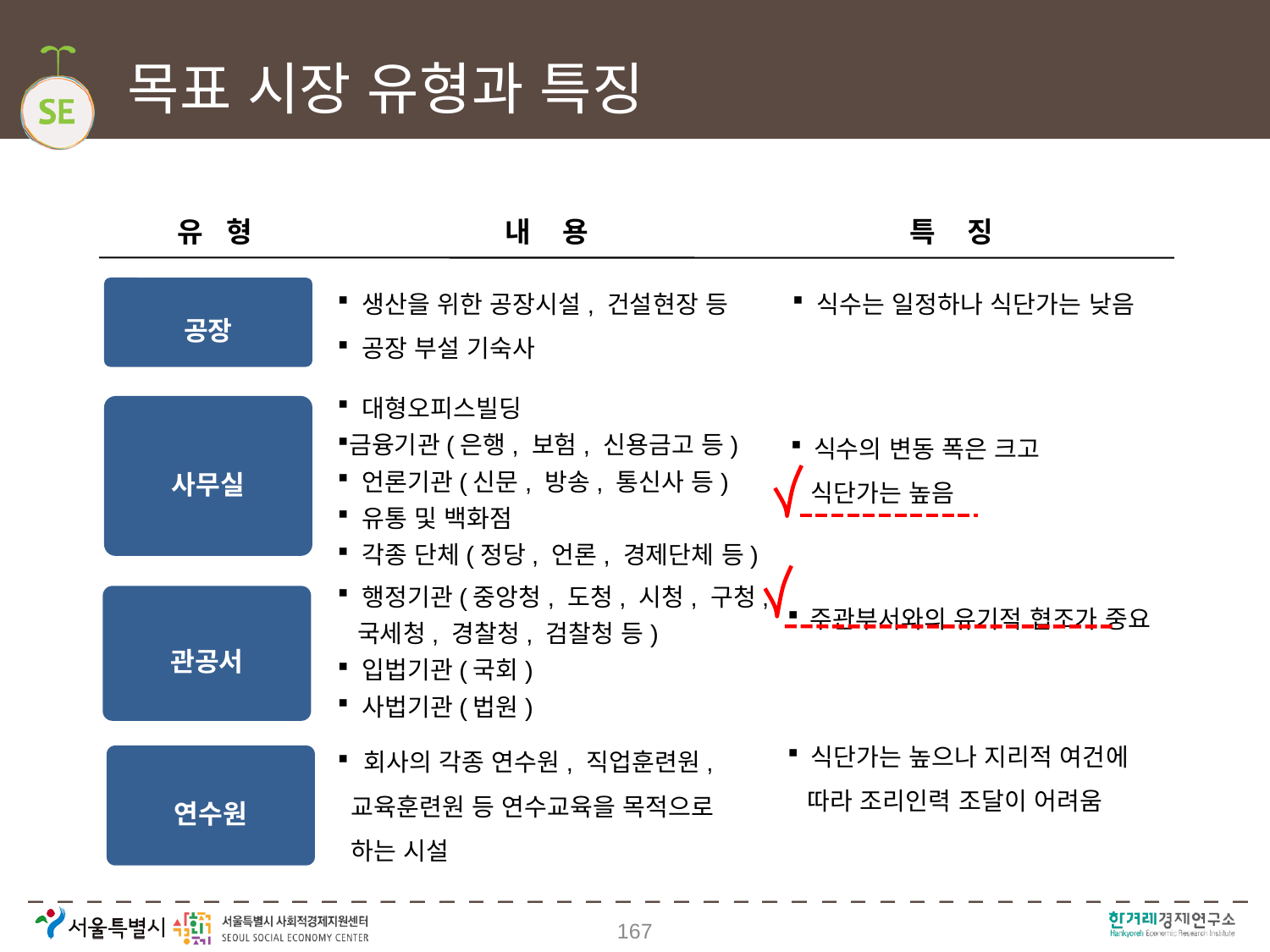

# 목표 시장 유형과 특징
유   형
내    용
특    징
 생산을 위한 공장시설, 건설현장 등
 공장 부설 기숙사
 식수는 일정하나 식단가는 낮음
공장
 대형오피스빌딩
금융기관(은행, 보험, 신용금고 등)
 언론기관(신문, 방송, 통신사 등)
 유통 및 백화점
 각종 단체(정당, 언론, 경제단체 등)

사무실
 식수의 변동 폭은 크고
  식단가는 높음

 행정기관(중앙청, 도청, 시청, 구청,
  국세청, 경찰청, 검찰청 등)
 입법기관(국회)
 사법기관(법원)
 주관부서와의 유기적 협조가 중요
관공서
 식단가는 높으나 지리적 여건에
  따라 조리인력 조달이 어려움
 회사의 각종 연수원, 직업훈련원, 교육훈련원 등 연수교육을 목적으로 하는 시설
연수원
167